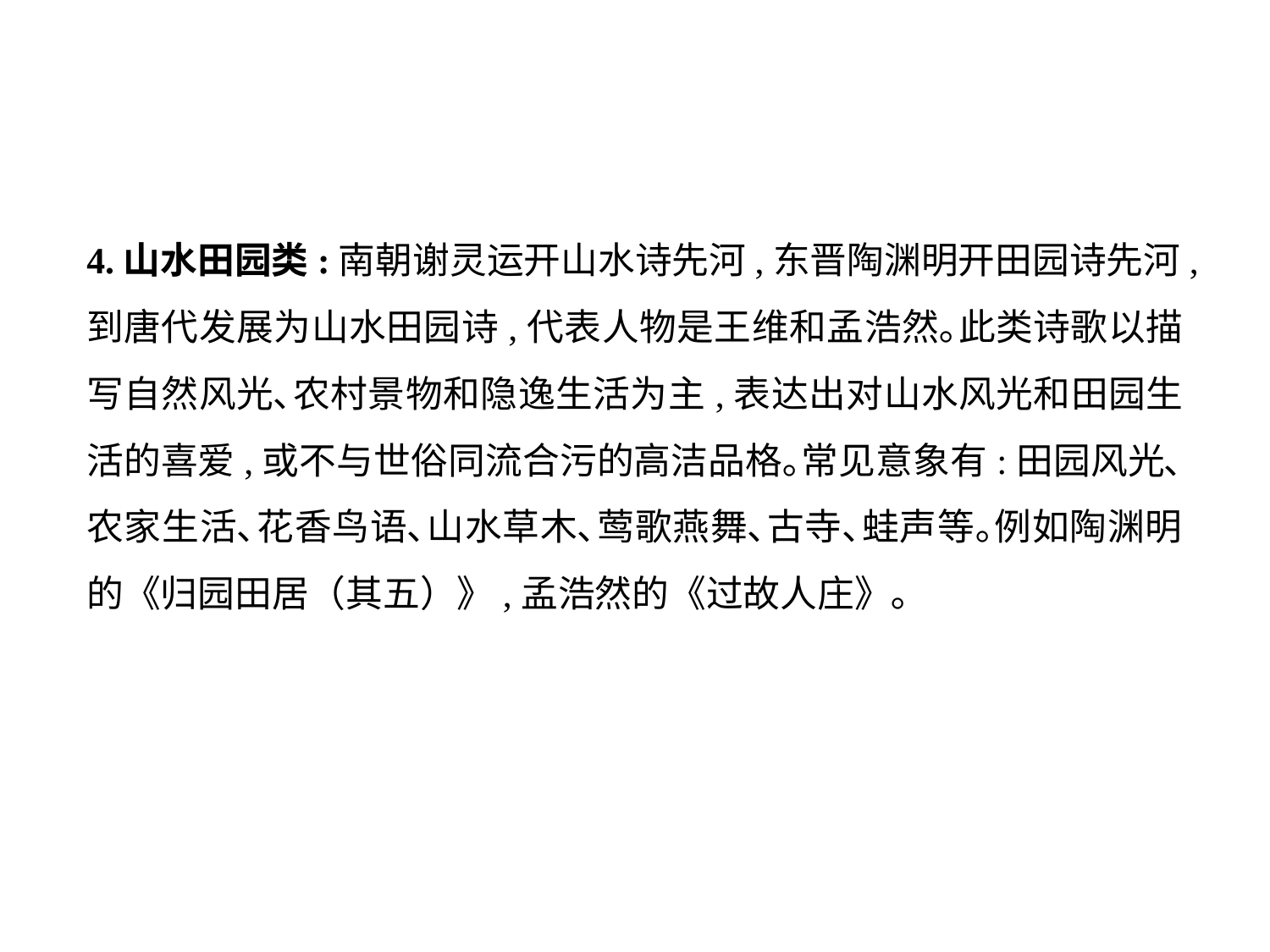

4.山水田园类:南朝谢灵运开山水诗先河,东晋陶渊明开田园诗先河,到唐代发展为山水田园诗,代表人物是王维和孟浩然｡此类诗歌以描写自然风光､农村景物和隐逸生活为主,表达出对山水风光和田园生活的喜爱,或不与世俗同流合污的高洁品格｡常见意象有:田园风光､农家生活､花香鸟语､山水草木､莺歌燕舞､古寺､蛙声等｡例如陶渊明的《归园田居（其五）》,孟浩然的《过故人庄》｡